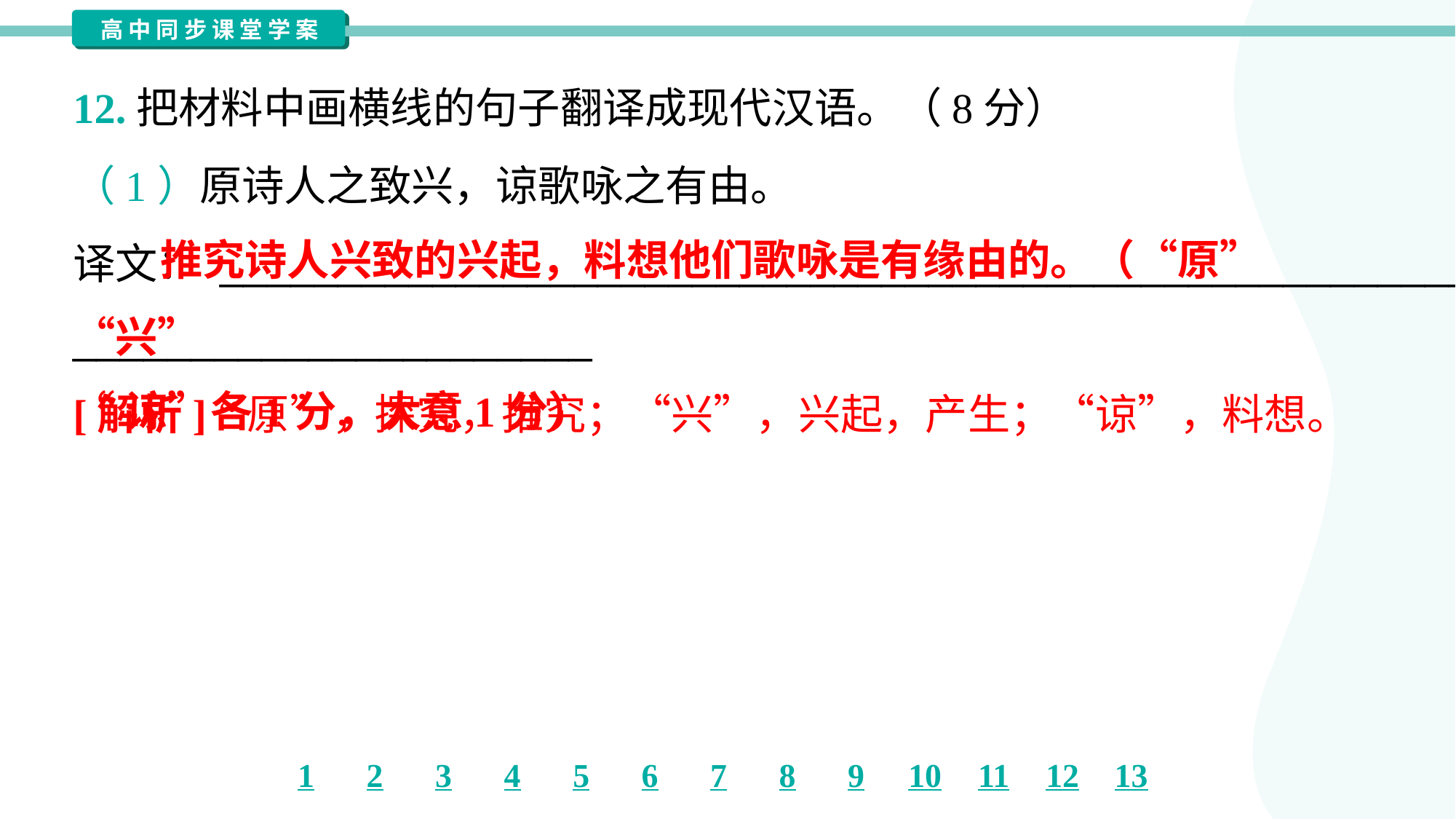

12.把材料中画横线的句子翻译成现代汉语。（8分）
（1）原诗人之致兴，谅歌咏之有由。
译文： ______________________________________________________
______________________
        推究诗人兴致的兴起，料想他们歌咏是有缘由的。（“原”“兴”
“谅”各1分，大意1分）
[解析] “原”，探究，推究；“兴”，兴起，产生；“谅”，料想。